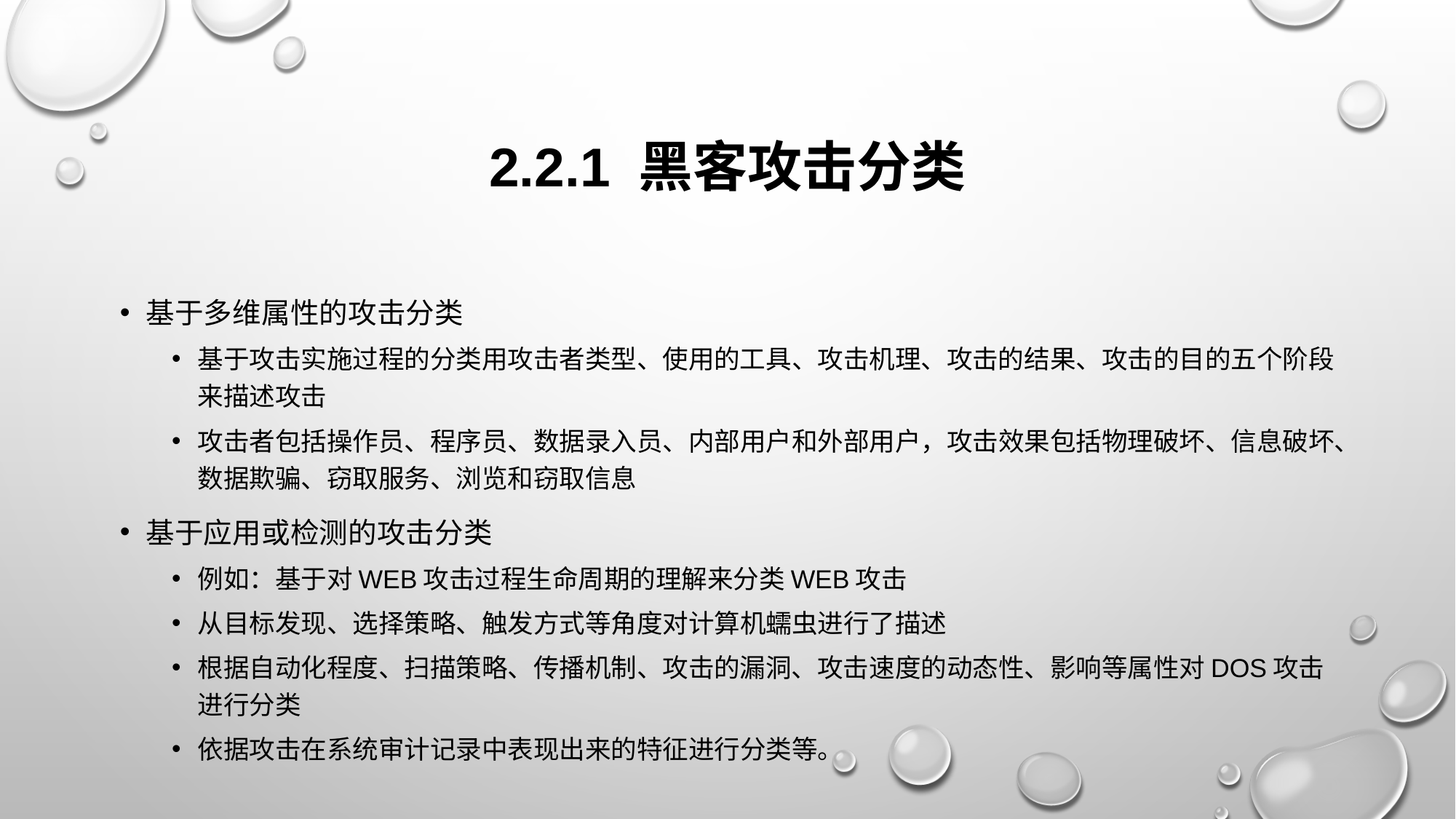

# 2.2.1 黑客攻击分类
基于多维属性的攻击分类
基于攻击实施过程的分类用攻击者类型、使用的工具、攻击机理、攻击的结果、攻击的目的五个阶段来描述攻击
攻击者包括操作员、程序员、数据录入员、内部用户和外部用户，攻击效果包括物理破坏、信息破坏、数据欺骗、窃取服务、浏览和窃取信息
基于应用或检测的攻击分类
例如：基于对Web攻击过程生命周期的理解来分类Web攻击
从目标发现、选择策略、触发方式等角度对计算机蠕虫进行了描述
根据自动化程度、扫描策略、传播机制、攻击的漏洞、攻击速度的动态性、影响等属性对DoS攻击进行分类
依据攻击在系统审计记录中表现出来的特征进行分类等。